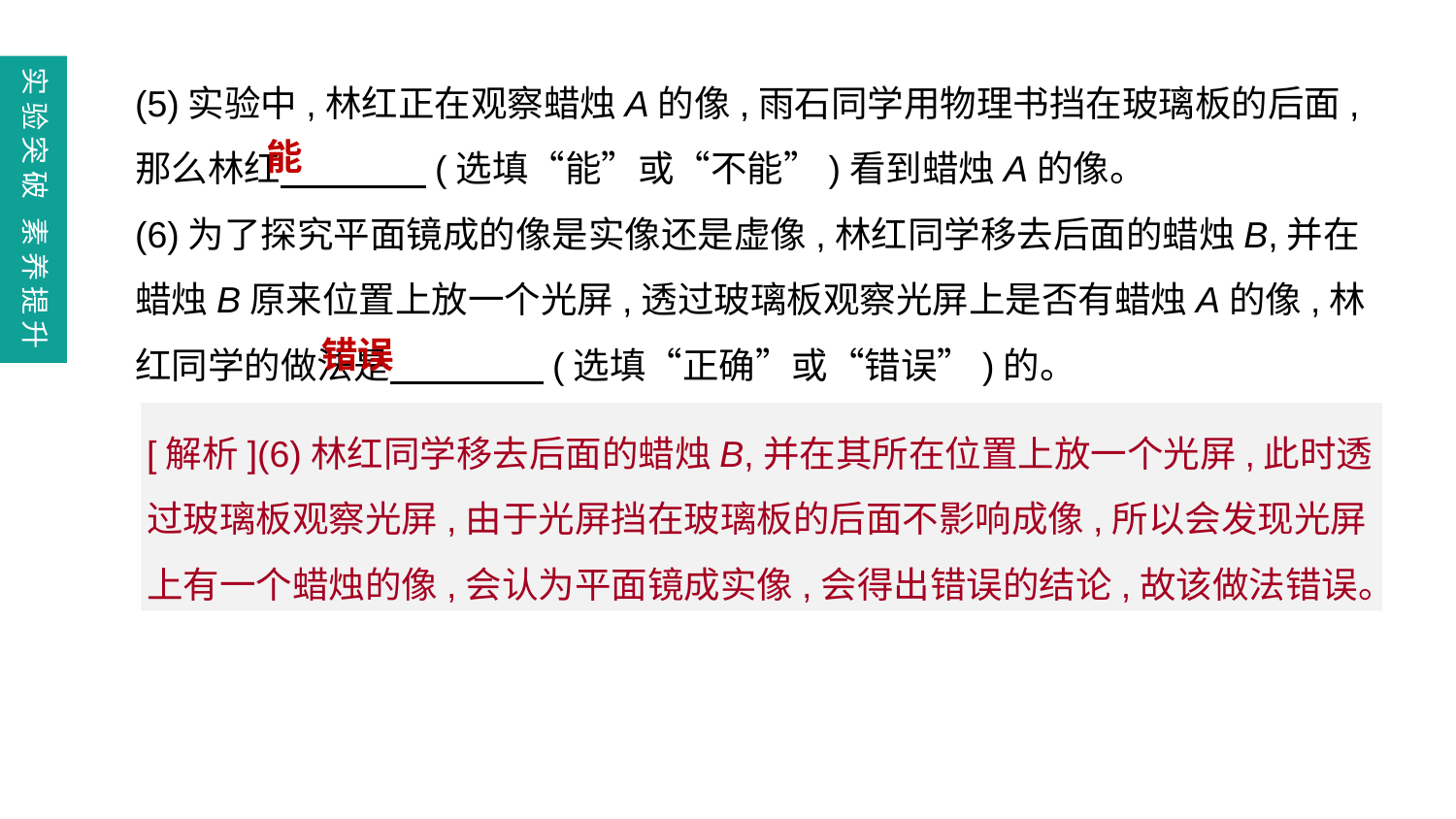

(5)实验中,林红正在观察蜡烛A的像,雨石同学用物理书挡在玻璃板的后面,那么林红　　　　(选填“能”或“不能”)看到蜡烛A的像。
(6)为了探究平面镜成的像是实像还是虚像,林红同学移去后面的蜡烛B,并在蜡烛B原来位置上放一个光屏,透过玻璃板观察光屏上是否有蜡烛A的像,林红同学的做法是　　　　 (选填“正确”或“错误”)的。

实验突破 素养提升
能
错误
[解析](6)林红同学移去后面的蜡烛B,并在其所在位置上放一个光屏,此时透过玻璃板观察光屏,由于光屏挡在玻璃板的后面不影响成像,所以会发现光屏上有一个蜡烛的像,会认为平面镜成实像,会得出错误的结论,故该做法错误。